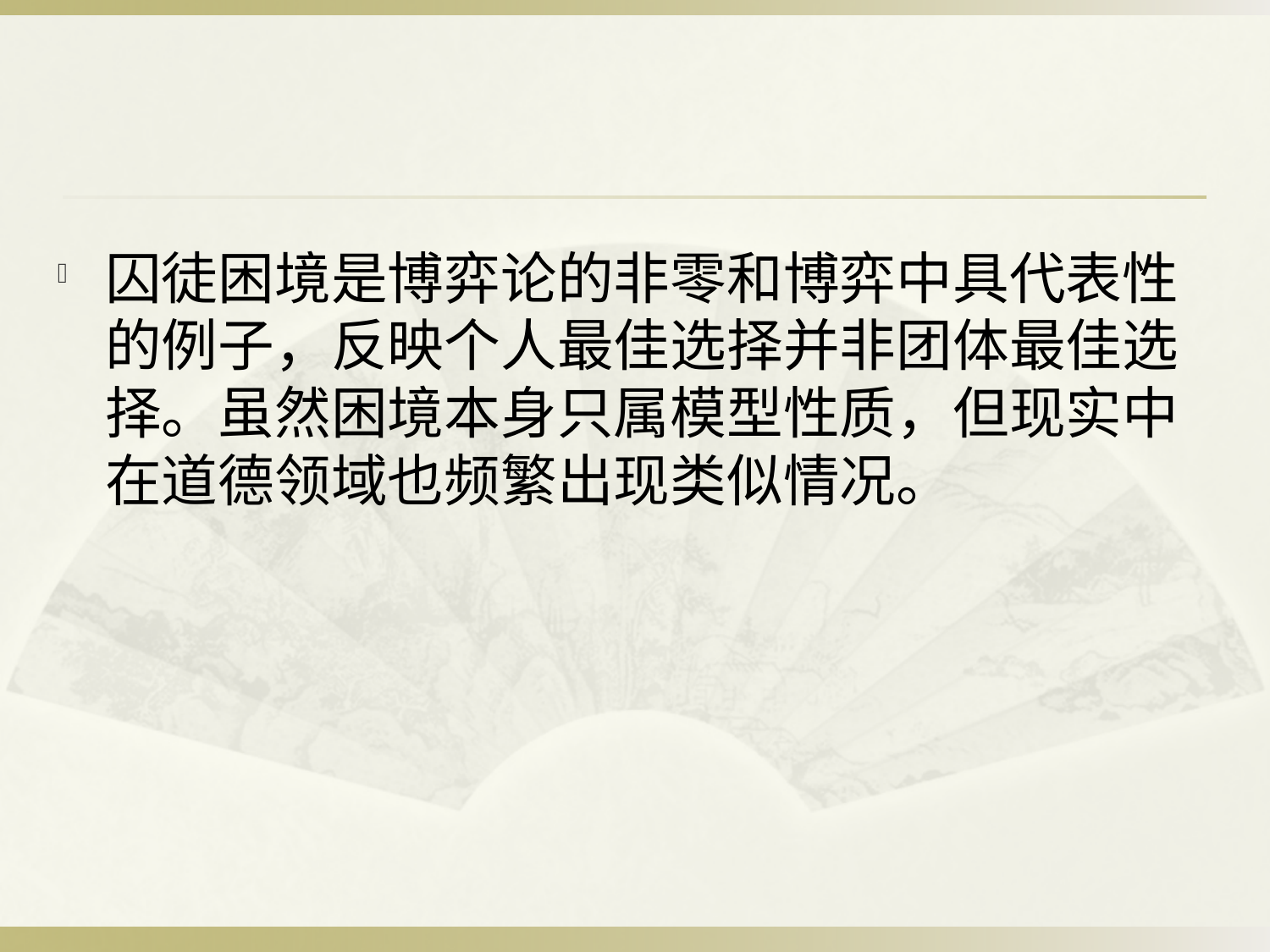

囚徒困境是博弈论的非零和博弈中具代表性的例子，反映个人最佳选择并非团体最佳选择。虽然困境本身只属模型性质，但现实中在道德领域也频繁出现类似情况。